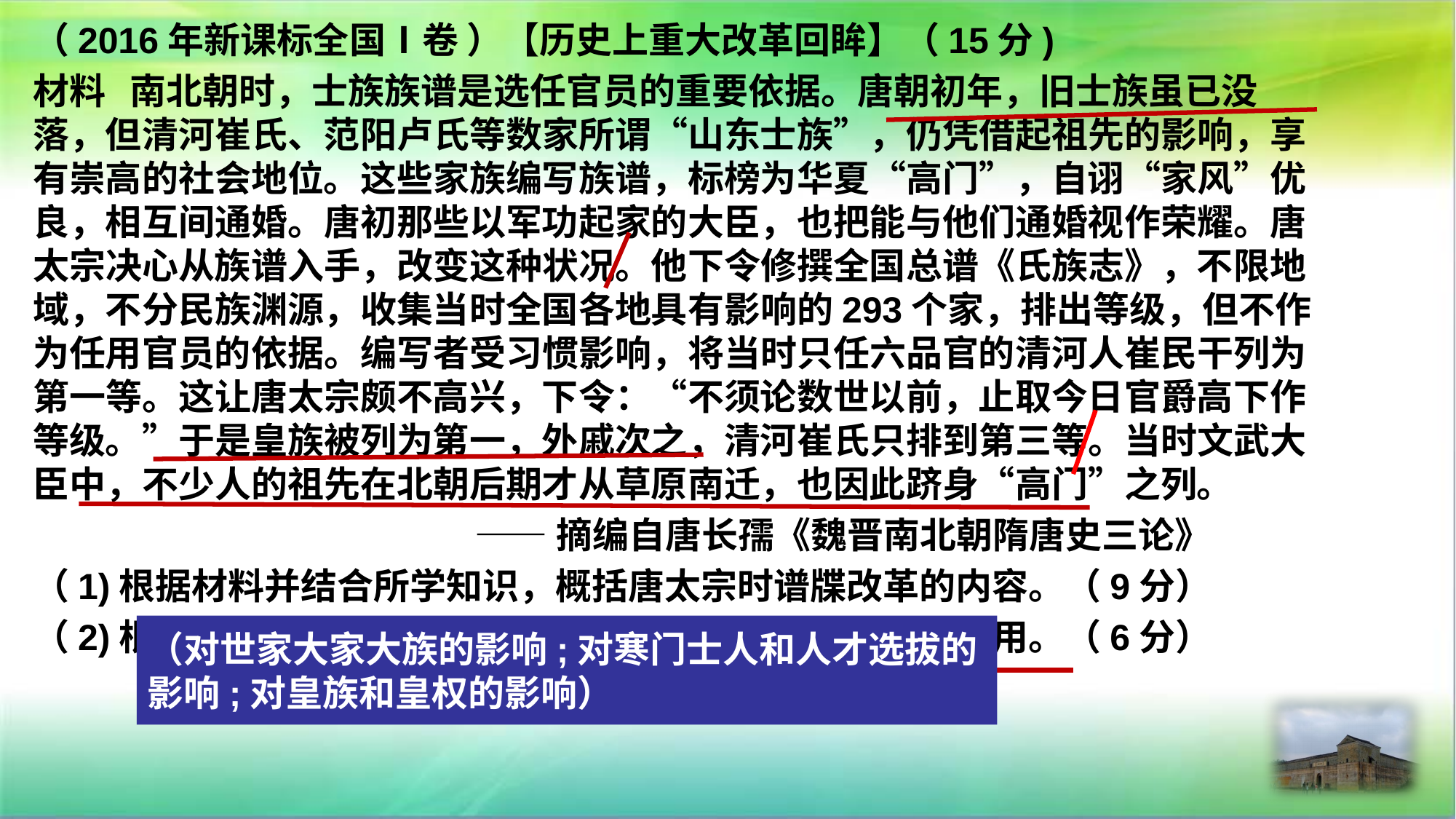

（2016年新课标全国Ⅰ卷 ）【历史上重大改革回眸】（15分)
材料   南北朝时，士族族谱是选任官员的重要依据。唐朝初年，旧士族虽已没落，但清河崔氏、范阳卢氏等数家所谓“山东士族”，仍凭借起祖先的影响，享有崇高的社会地位。这些家族编写族谱，标榜为华夏“高门”，自诩“家风”优良，相互间通婚。唐初那些以军功起家的大臣，也把能与他们通婚视作荣耀。唐太宗决心从族谱入手，改变这种状况。他下令修撰全国总谱《氏族志》，不限地域，不分民族渊源，收集当时全国各地具有影响的293个家，排出等级，但不作为任用官员的依据。编写者受习惯影响，将当时只任六品官的清河人崔民干列为第一等。这让唐太宗颇不高兴，下令：“不须论数世以前，止取今日官爵高下作等级。”于是皇族被列为第一，外戚次之，清河崔氏只排到第三等。当时文武大臣中，不少人的祖先在北朝后期才从草原南迁，也因此跻身“高门”之列。
                                                      ——摘编自唐长孺《魏晋南北朝隋唐史三论》
（1)根据材料并结合所学知识，概括唐太宗时谱牒改革的内容。（9分）
（2)根据材料并结合所学知识，简析唐太宗时谱牒改革的作用。（6分）
#
（对世家大家大族的影响;对寒门士人和人才选拔的影响;对皇族和皇权的影响）